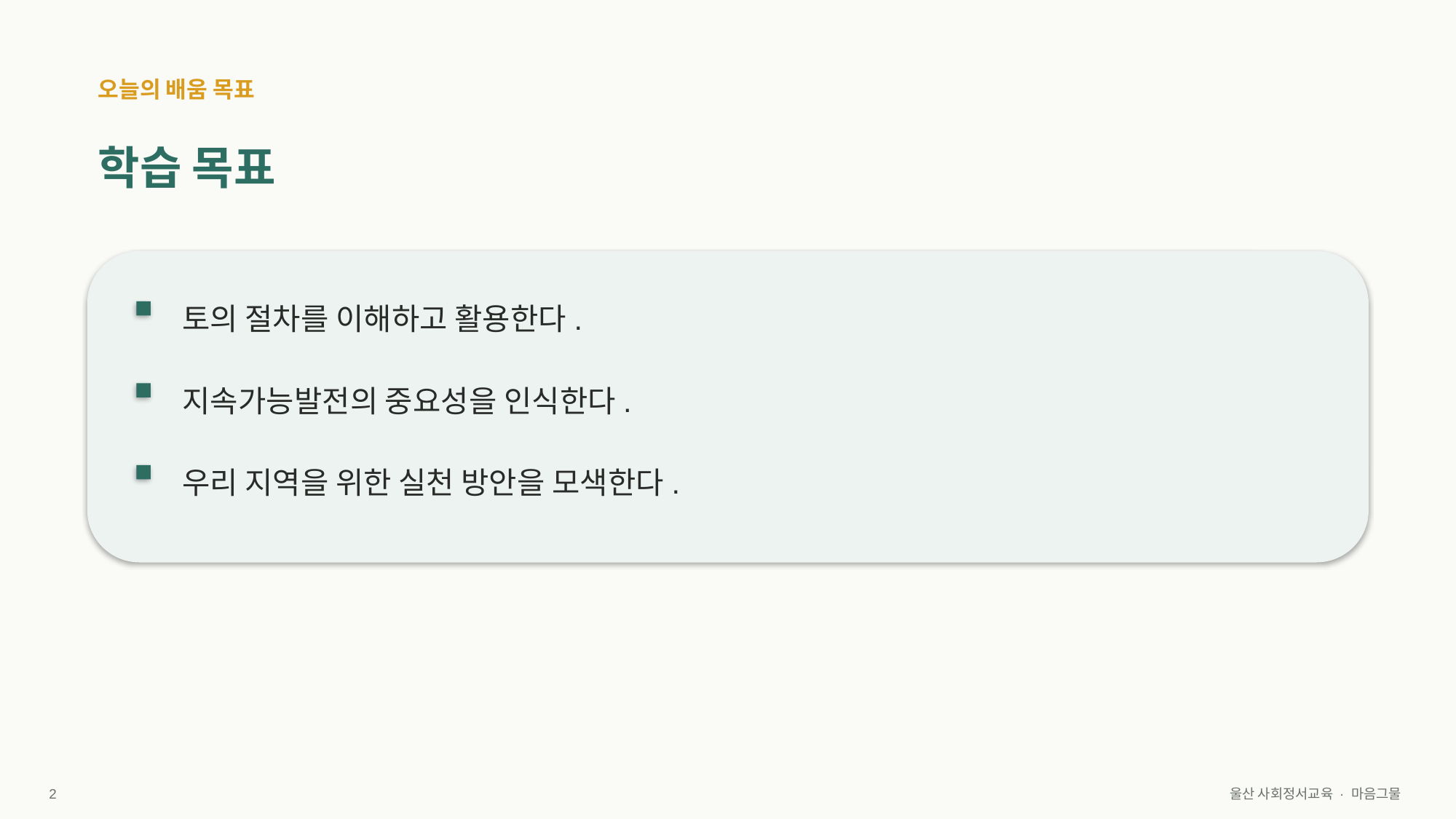

오늘의 배움 목표
학습 목표

토의 절차를 이해하고 활용한다.

지속가능발전의 중요성을 인식한다.

우리 지역을 위한 실천 방안을 모색한다.

2
울산 사회정서교육 · 마음그물